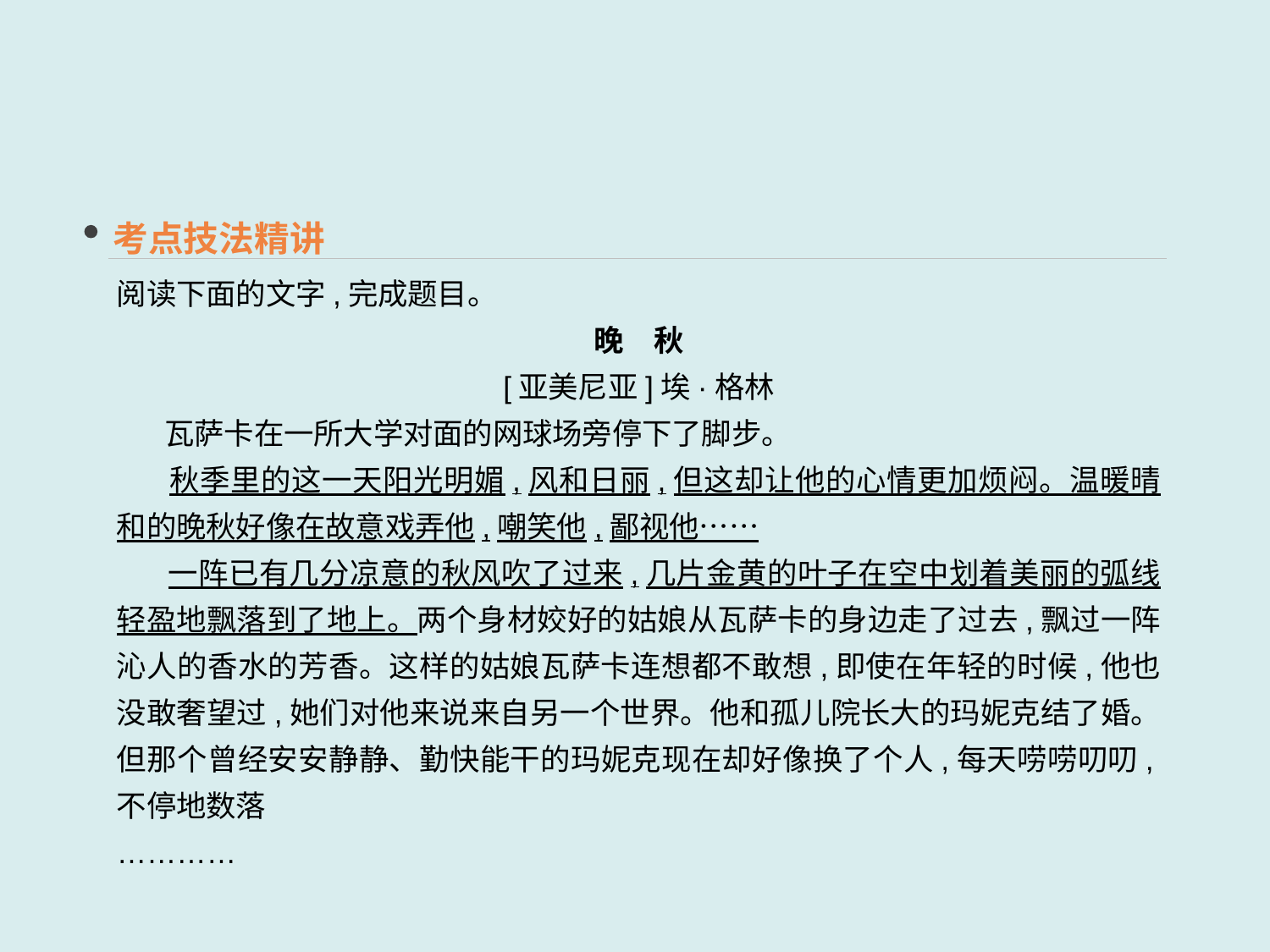

考点技法精讲

阅读下面的文字,完成题目。
晚　秋
[亚美尼亚]埃·格林
      瓦萨卡在一所大学对面的网球场旁停下了脚步。
      秋季里的这一天阳光明媚,风和日丽,但这却让他的心情更加烦闷。温暖晴和的晚秋好像在故意戏弄他,嘲笑他,鄙视他……
      一阵已有几分凉意的秋风吹了过来,几片金黄的叶子在空中划着美丽的弧线轻盈地飘落到了地上。两个身材姣好的姑娘从瓦萨卡的身边走了过去,飘过一阵沁人的香水的芳香。这样的姑娘瓦萨卡连想都不敢想,即使在年轻的时候,他也没敢奢望过,她们对他来说来自另一个世界。他和孤儿院长大的玛妮克结了婚。但那个曾经安安静静、勤快能干的玛妮克现在却好像换了个人,每天唠唠叨叨,不停地数落
…………